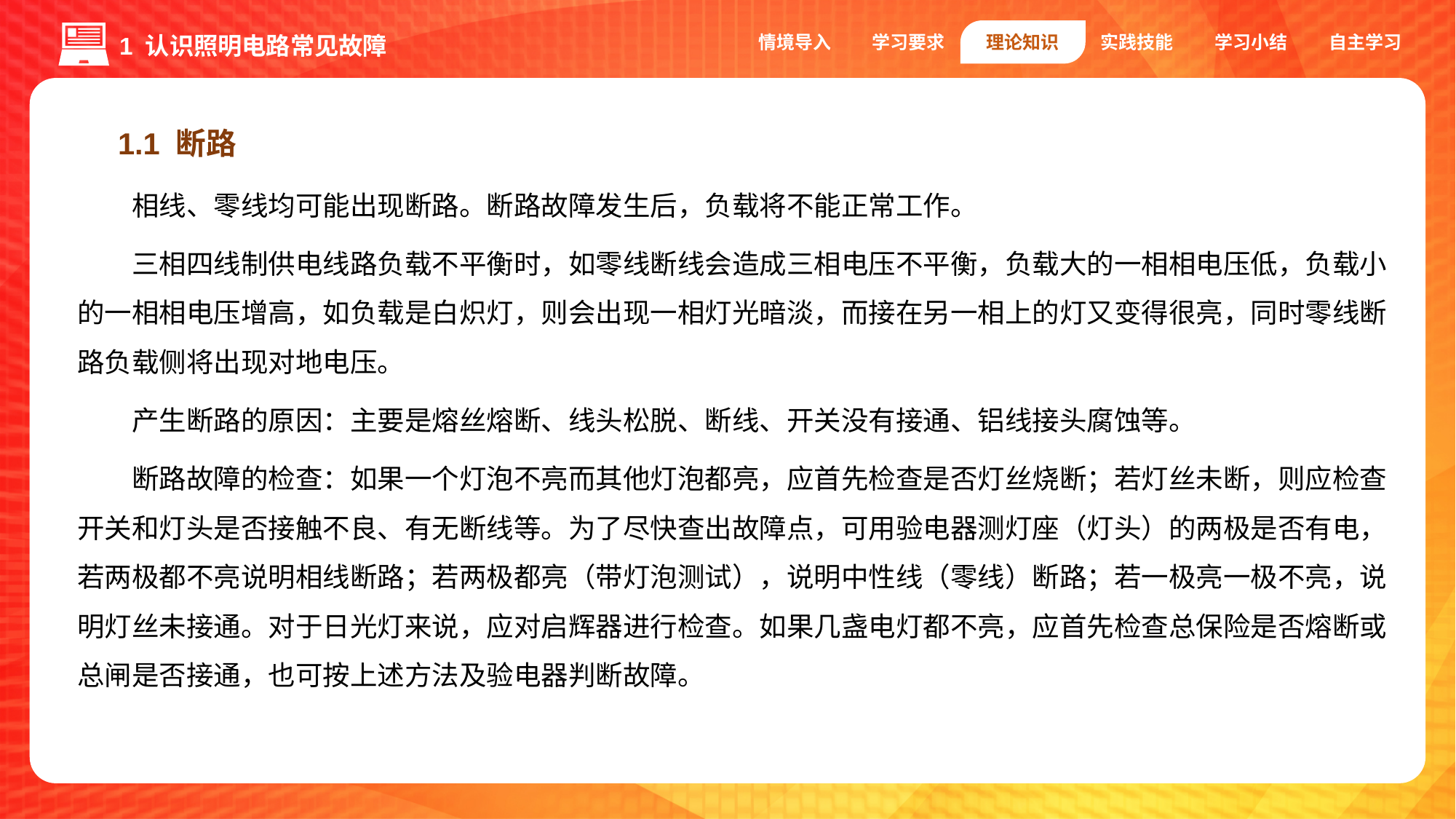

情境导入
学习要求
理论知识
实践技能
学习小结
自主学习

1 认识照明电路常见故障
1.1 断路
相线、零线均可能出现断路。断路故障发生后，负载将不能正常工作。
三相四线制供电线路负载不平衡时，如零线断线会造成三相电压不平衡，负载大的一相相电压低，负载小的一相相电压增高，如负载是白炽灯，则会出现一相灯光暗淡，而接在另一相上的灯又变得很亮，同时零线断路负载侧将出现对地电压。
产生断路的原因：主要是熔丝熔断、线头松脱、断线、开关没有接通、铝线接头腐蚀等。
断路故障的检查：如果一个灯泡不亮而其他灯泡都亮，应首先检查是否灯丝烧断；若灯丝未断，则应检查开关和灯头是否接触不良、有无断线等。为了尽快查出故障点，可用验电器测灯座（灯头）的两极是否有电，若两极都不亮说明相线断路；若两极都亮（带灯泡测试），说明中性线（零线）断路；若一极亮一极不亮，说明灯丝未接通。对于日光灯来说，应对启辉器进行检查。如果几盏电灯都不亮，应首先检查总保险是否熔断或总闸是否接通，也可按上述方法及验电器判断故障。